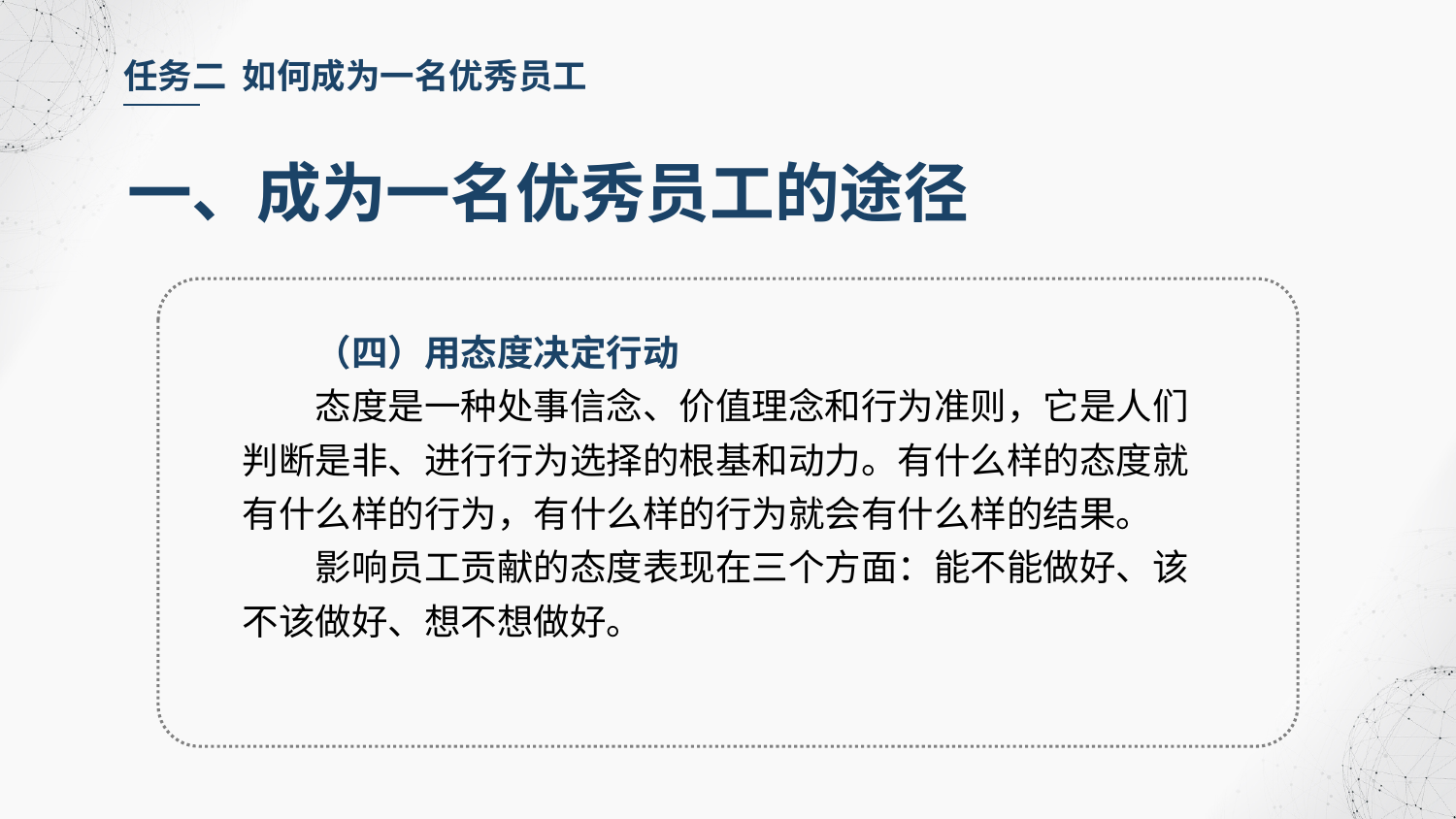

任务二  如何成为一名优秀员工
一、成为一名优秀员工的途径

（四）用态度决定行动
态度是一种处事信念、价值理念和行为准则，它是人们判断是非、进行行为选择的根基和动力。有什么样的态度就有什么样的行为，有什么样的行为就会有什么样的结果。
影响员工贡献的态度表现在三个方面：能不能做好、该不该做好、想不想做好。